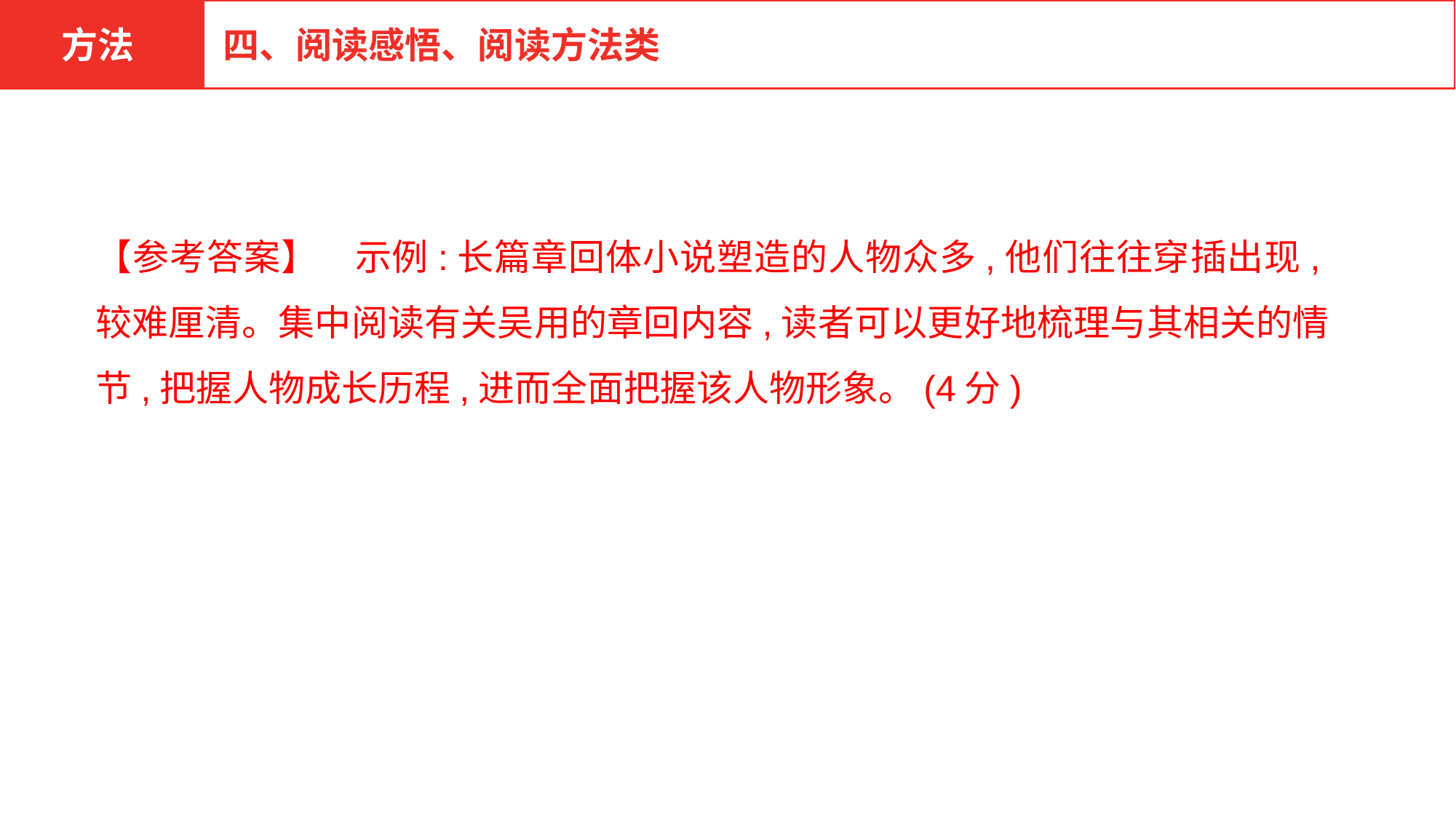

方法
四、阅读感悟、阅读方法类

【参考答案】　示例:长篇章回体小说塑造的人物众多,他们往往穿插出现,较难厘清。集中阅读有关吴用的章回内容,读者可以更好地梳理与其相关的情节,把握人物成长历程,进而全面把握该人物形象。(4分)